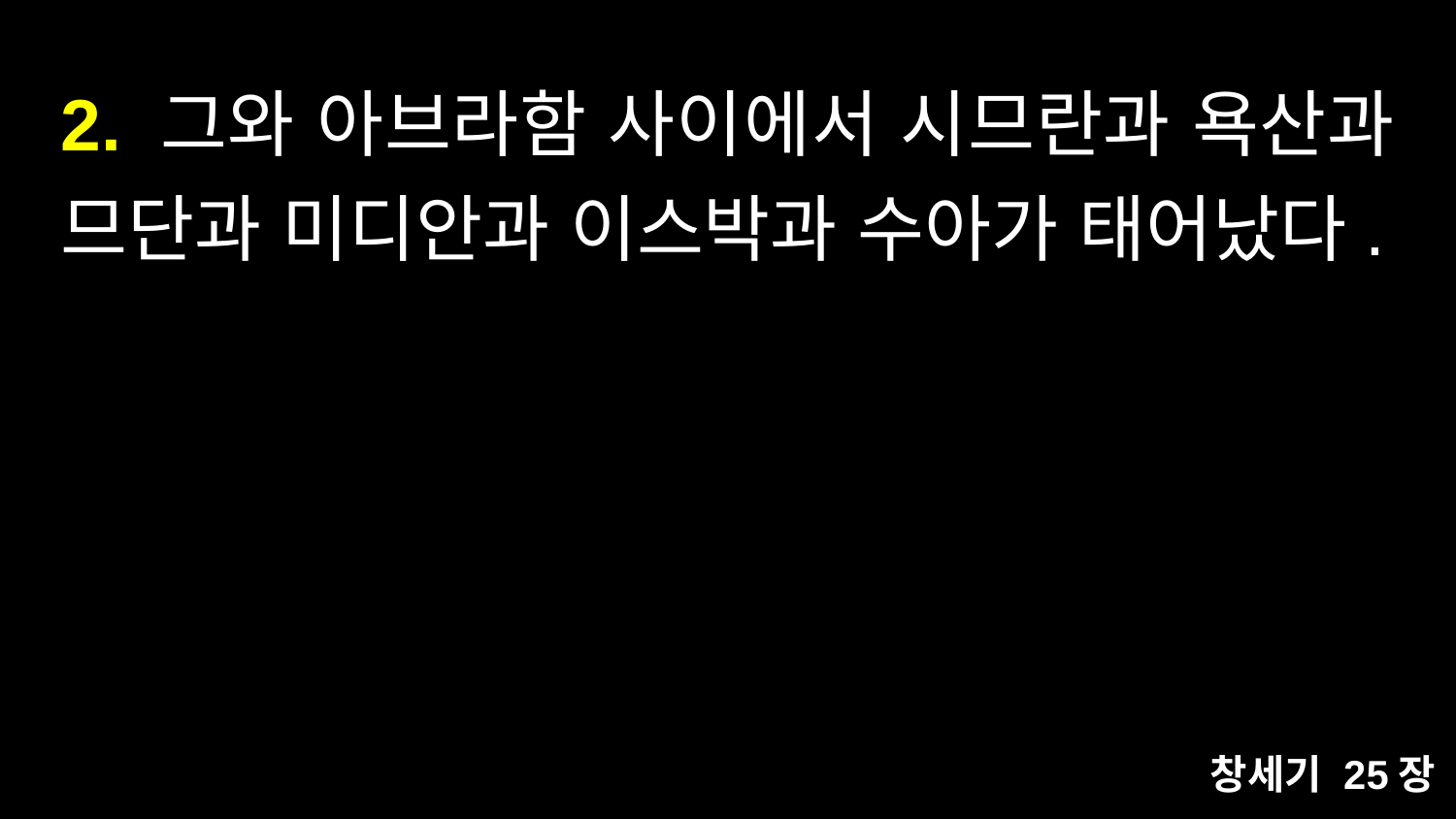

# 2. 그와 아브라함 사이에서 시므란과 욕산과 므단과 미디안과 이스박과 수아가 태어났다.
창세기 25장